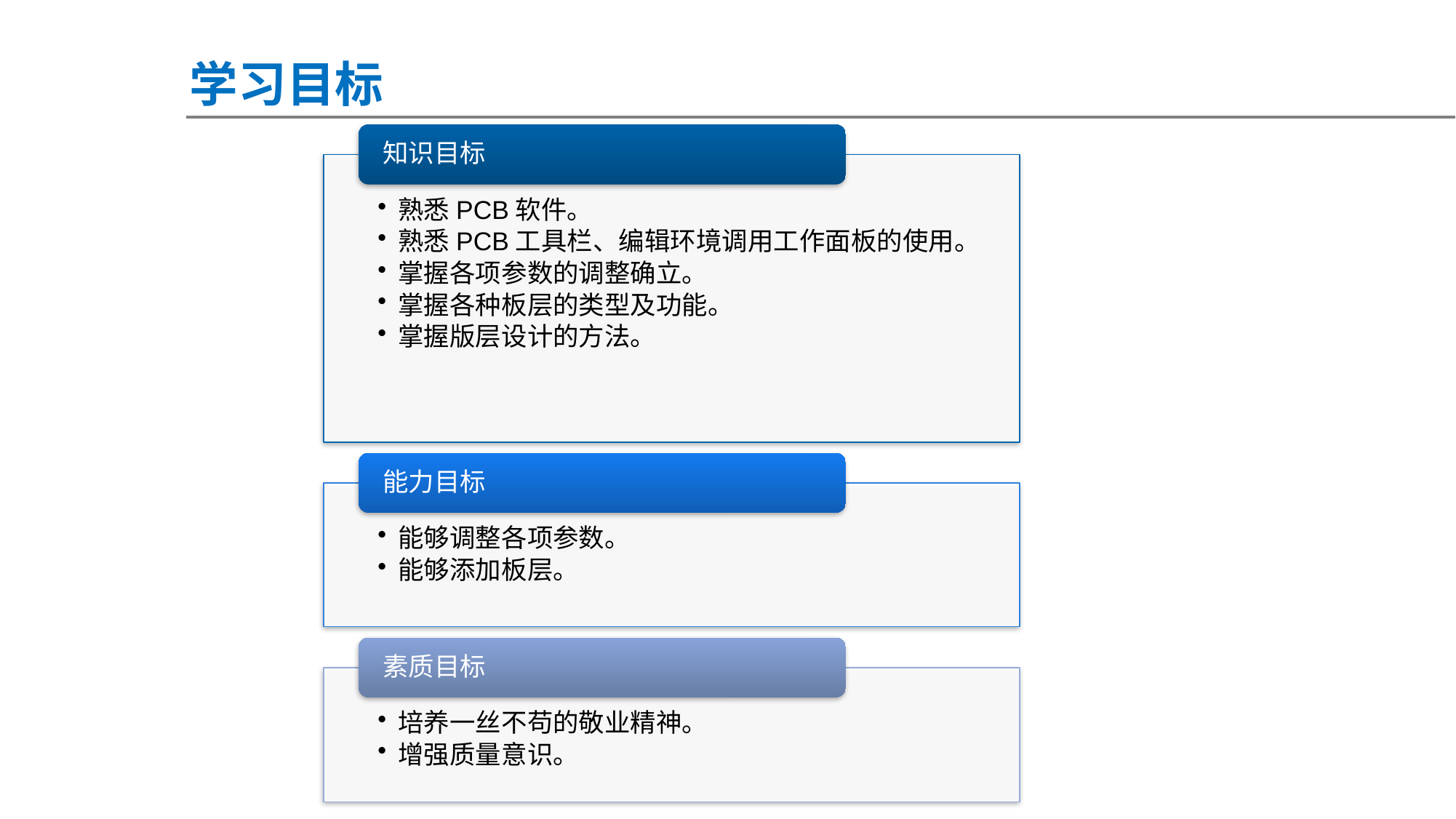

学习目标
熟悉PCB软件。
熟悉PCB工具栏、编辑环境调用工作面板的使用。
掌握各项参数的调整确立。
掌握各种板层的类型及功能。
掌握版层设计的方法。
知识目标
能够调整各项参数。
能够添加板层。
能力目标
培养一丝不苟的敬业精神。
增强质量意识。
素质目标